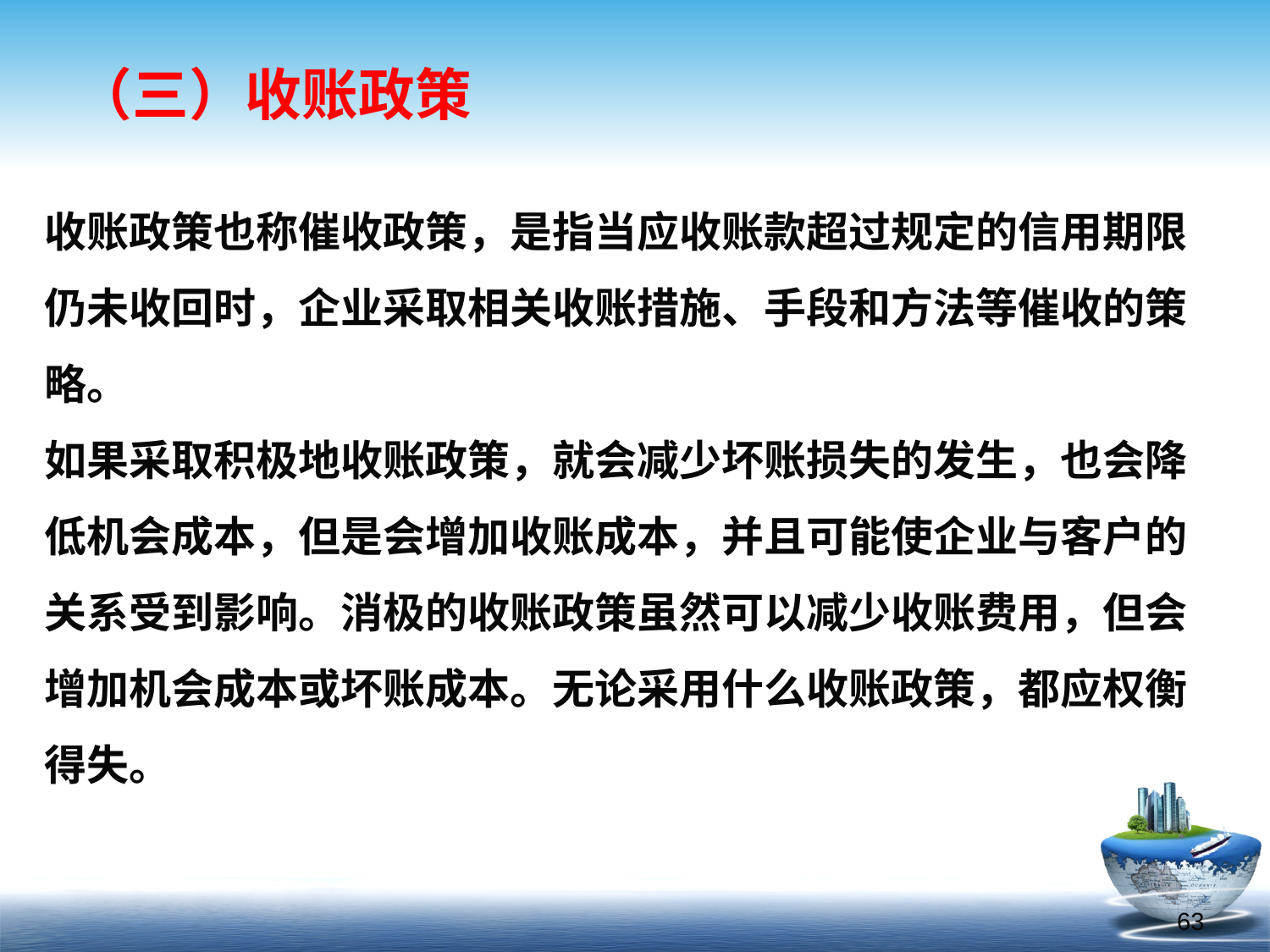

（三）收账政策
收账政策也称催收政策，是指当应收账款超过规定的信用期限仍未收回时，企业采取相关收账措施、手段和方法等催收的策略。
如果采取积极地收账政策，就会减少坏账损失的发生，也会降低机会成本，但是会增加收账成本，并且可能使企业与客户的关系受到影响。消极的收账政策虽然可以减少收账费用，但会增加机会成本或坏账成本。无论采用什么收账政策，都应权衡得失。
63